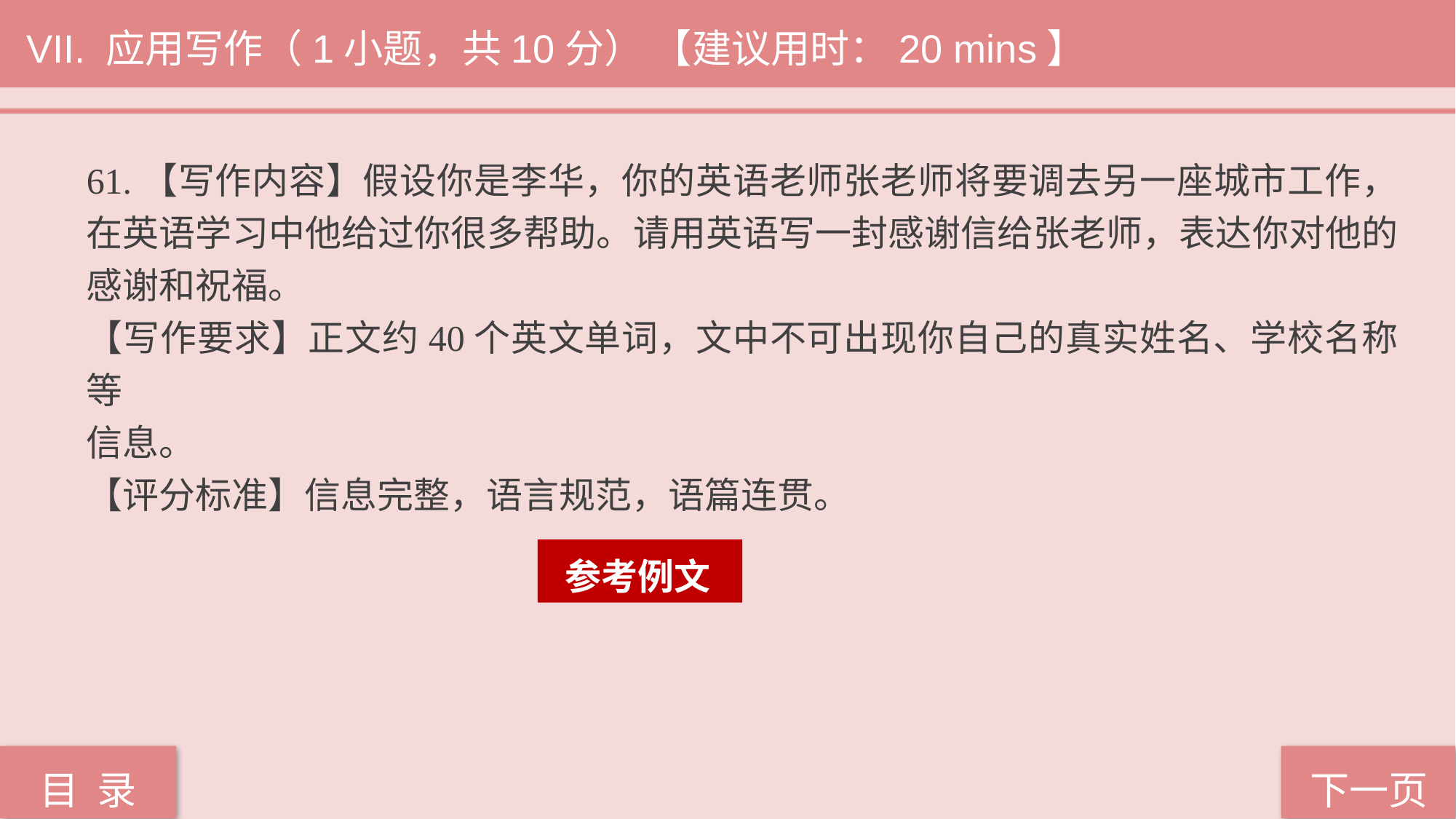

VII. 应用写作（1小题，共10分） 【建议用时：20 mins】
61.【写作内容】假设你是李华，你的英语老师张老师将要调去另一座城市工作，在英语学习中他给过你很多帮助。请用英语写一封感谢信给张老师，表达你对他的感谢和祝福。
【写作要求】正文约40个英文单词，文中不可出现你自己的真实姓名、学校名称等
信息。
【评分标准】信息完整，语言规范，语篇连贯。
 参考例文